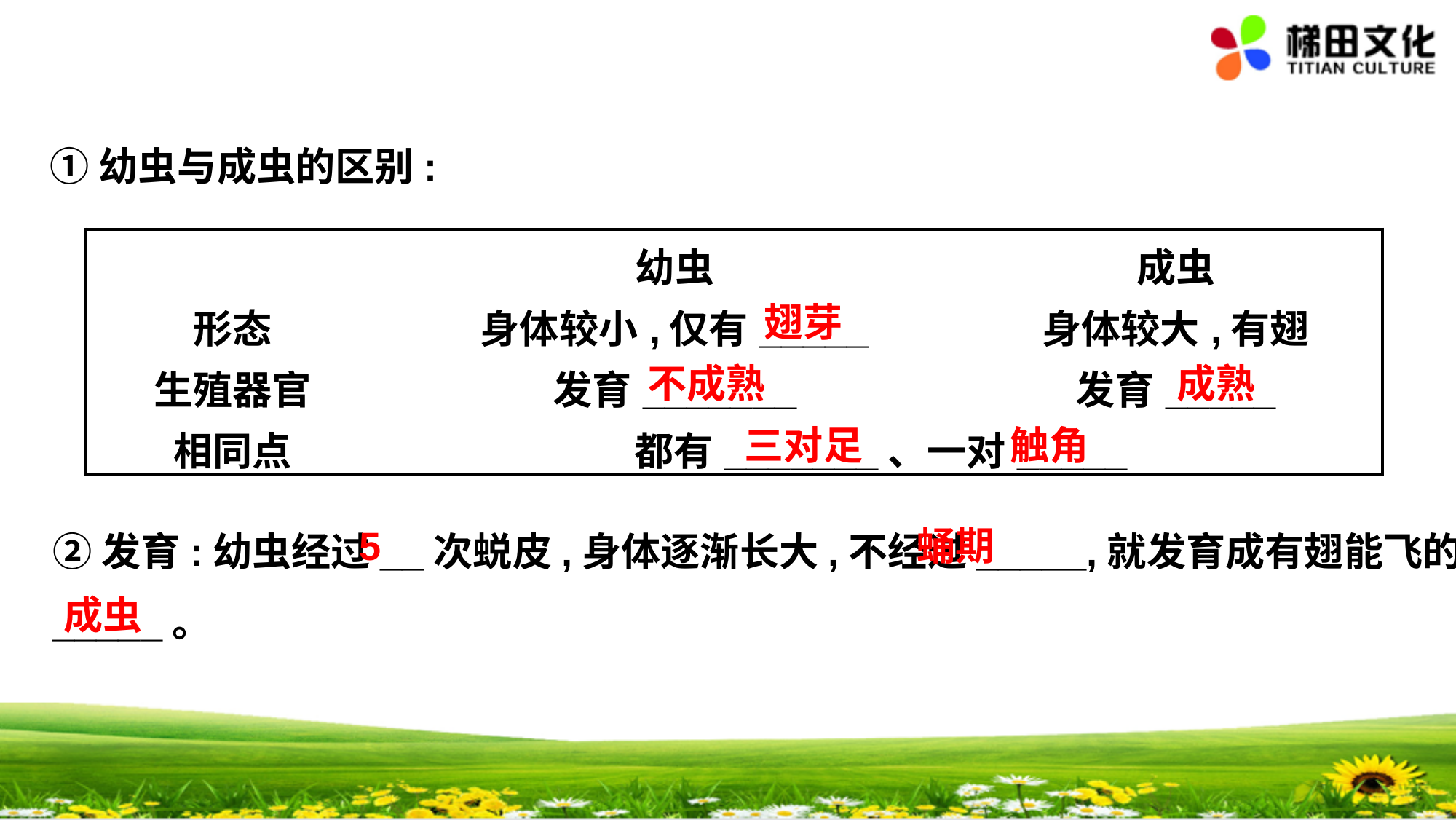

①幼虫与成虫的区别:
|  | 幼虫 | 成虫 |
| --- | --- | --- |
| 形态 | 身体较小,仅有\_\_\_\_\_ | 身体较大,有翅 |
| 生殖器官 | 发育\_\_\_\_\_\_\_ | 发育\_\_\_\_\_ |
| 相同点 | 都有\_\_\_\_\_\_\_、一对\_\_\_\_\_ |  |
翅芽
不成熟
成熟
三对足
触角
5
蛹期
②发育:幼虫经过__次蜕皮,身体逐渐长大,不经过_____,就发育成有翅能飞的
_____。
成虫